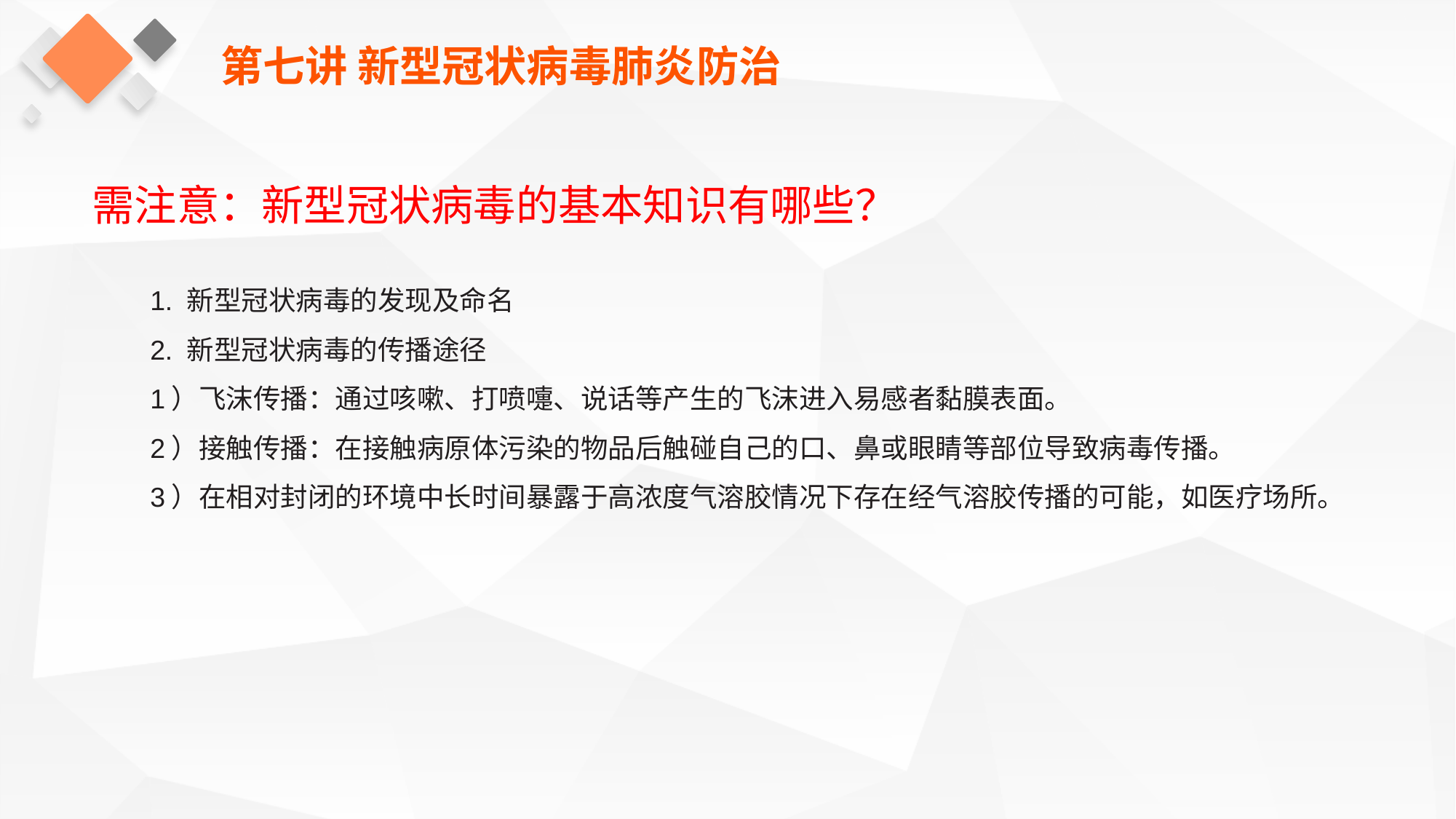

第七讲 新型冠状病毒肺炎防治

需注意：新型冠状病毒的基本知识有哪些？
1. 新型冠状病毒的发现及命名
2. 新型冠状病毒的传播途径
1）飞沫传播：通过咳嗽、打喷嚏、说话等产生的飞沫进入易感者黏膜表面。
2）接触传播：在接触病原体污染的物品后触碰自己的口、鼻或眼睛等部位导致病毒传播。
3）在相对封闭的环境中长时间暴露于高浓度气溶胶情况下存在经气溶胶传播的可能，如医疗场所。